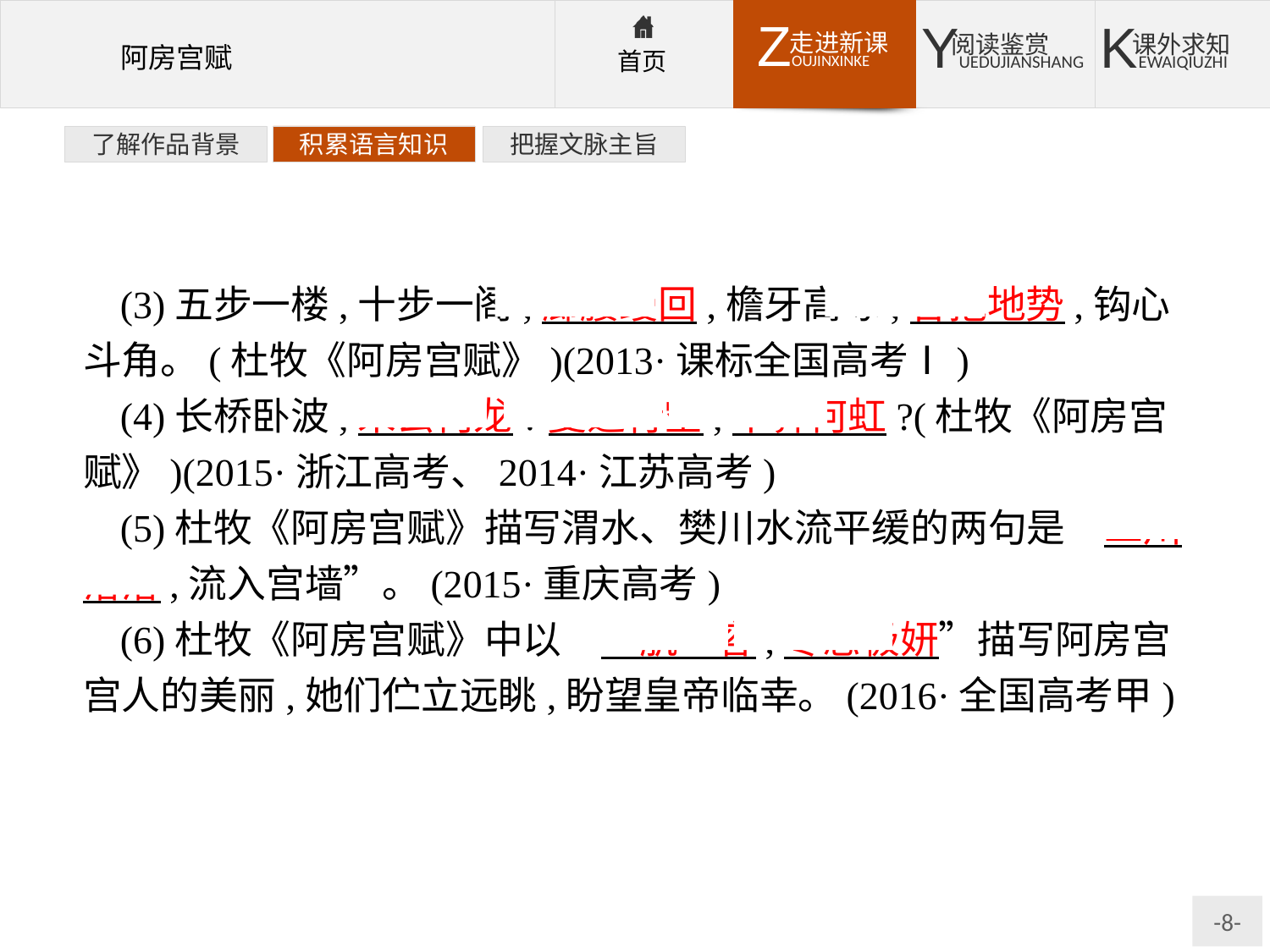

了解作品背景
积累语言知识
把握文脉主旨
(3)五步一楼,十步一阁;廊腰缦回,檐牙高啄;各抱地势,钩心斗角。(杜牧《阿房宫赋》)(2013·课标全国高考Ⅰ)
(4)长桥卧波,未云何龙?复道行空,不霁何虹?(杜牧《阿房宫赋》)(2015·浙江高考、2014·江苏高考)
(5)杜牧《阿房宫赋》描写渭水、樊川水流平缓的两句是“二川溶溶,流入宫墙”。(2015·重庆高考)
(6)杜牧《阿房宫赋》中以“一肌一容,尽态极妍”描写阿房宫宫人的美丽,她们伫立远眺,盼望皇帝临幸。(2016·全国高考甲)